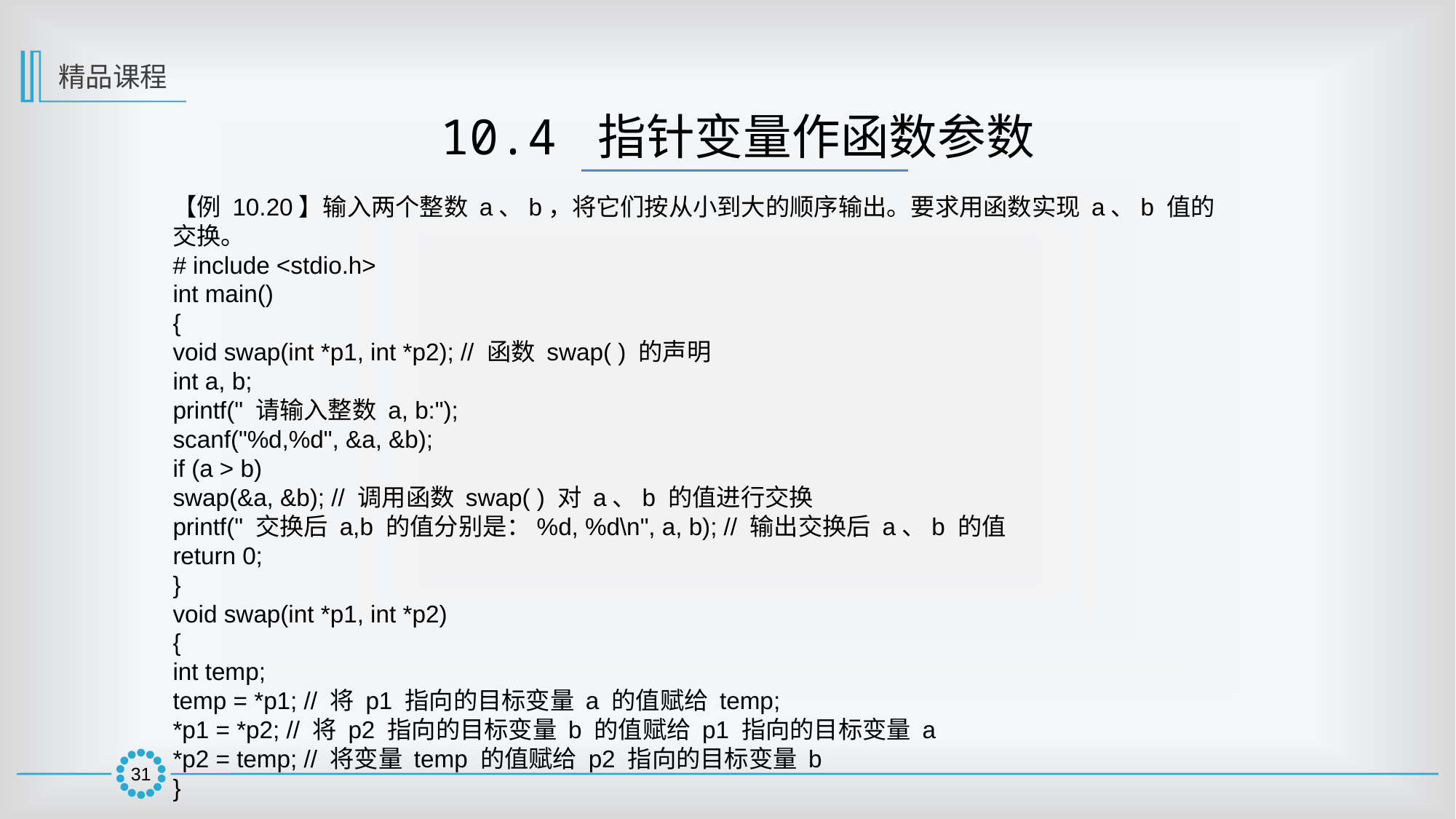

精品课程
10.4 指针变量作函数参数

【例 10.20】输入两个整数 a、b，将它们按从小到大的顺序输出。要求用函数实现 a、b 值的交换。
# include <stdio.h>
int main()
{
void swap(int *p1, int *p2); // 函数 swap( ) 的声明
int a, b;
printf(" 请输入整数 a, b:");
scanf("%d,%d", &a, &b);
if (a > b)
swap(&a, &b); // 调用函数 swap( ) 对 a、b 的值进行交换
printf(" 交换后 a,b 的值分别是：%d, %d\n", a, b); // 输出交换后 a、b 的值
return 0;
}
void swap(int *p1, int *p2)
{
int temp;
temp = *p1; // 将 p1 指向的目标变量 a 的值赋给 temp;
*p1 = *p2; // 将 p2 指向的目标变量 b 的值赋给 p1 指向的目标变量 a
*p2 = temp; // 将变量 temp 的值赋给 p2 指向的目标变量 b
}

31